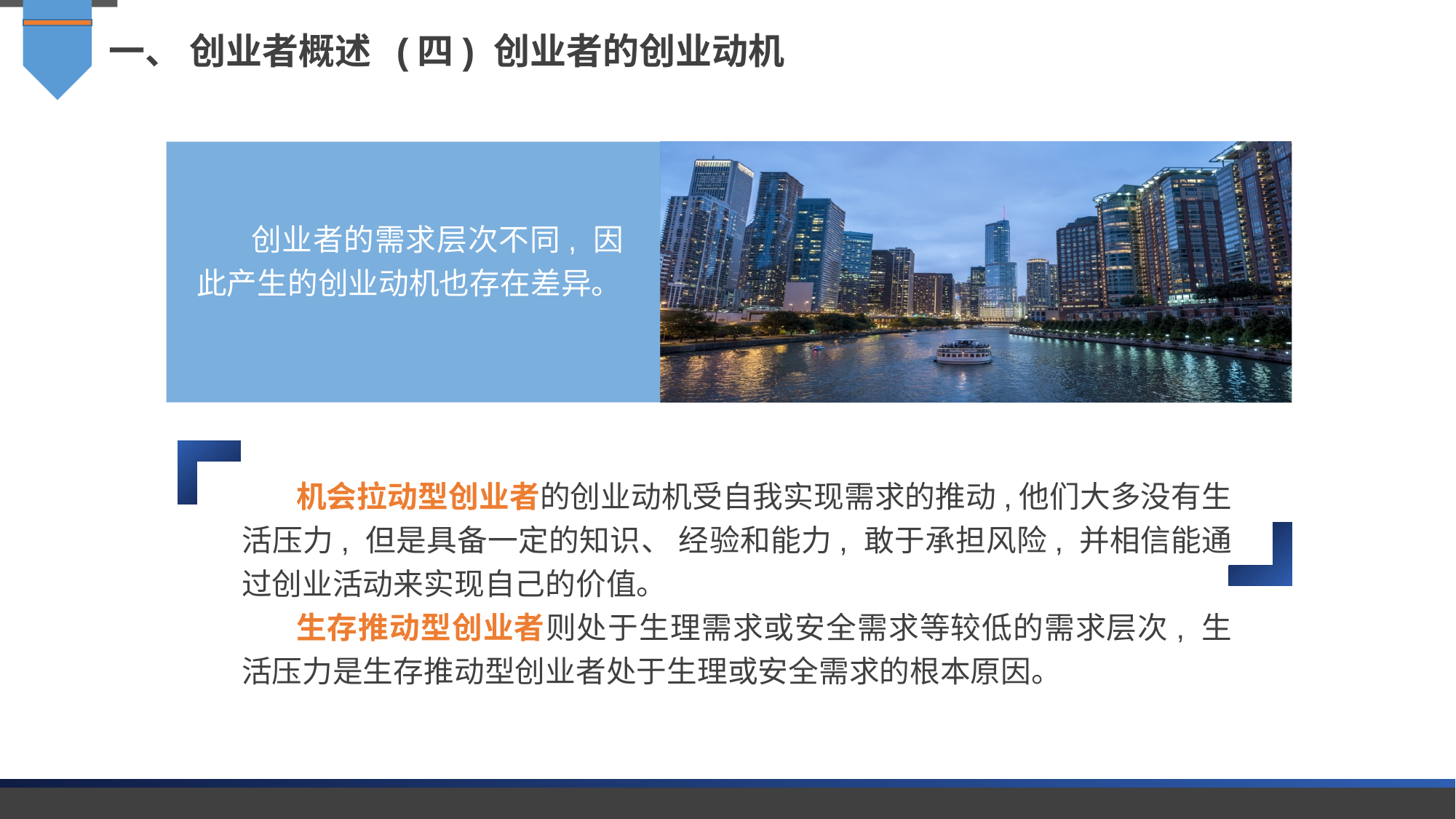

一、 创业者概述  (四) 创业者的创业动机

创业者的需求层次不同, 因此产生的创业动机也存在差异。

机会拉动型创业者的创业动机受自我实现需求的推动,他们大多没有生活压力, 但是具备一定的知识、 经验和能力, 敢于承担风险, 并相信能通过创业活动来实现自己的价值。
生存推动型创业者则处于生理需求或安全需求等较低的需求层次, 生活压力是生存推动型创业者处于生理或安全需求的根本原因。